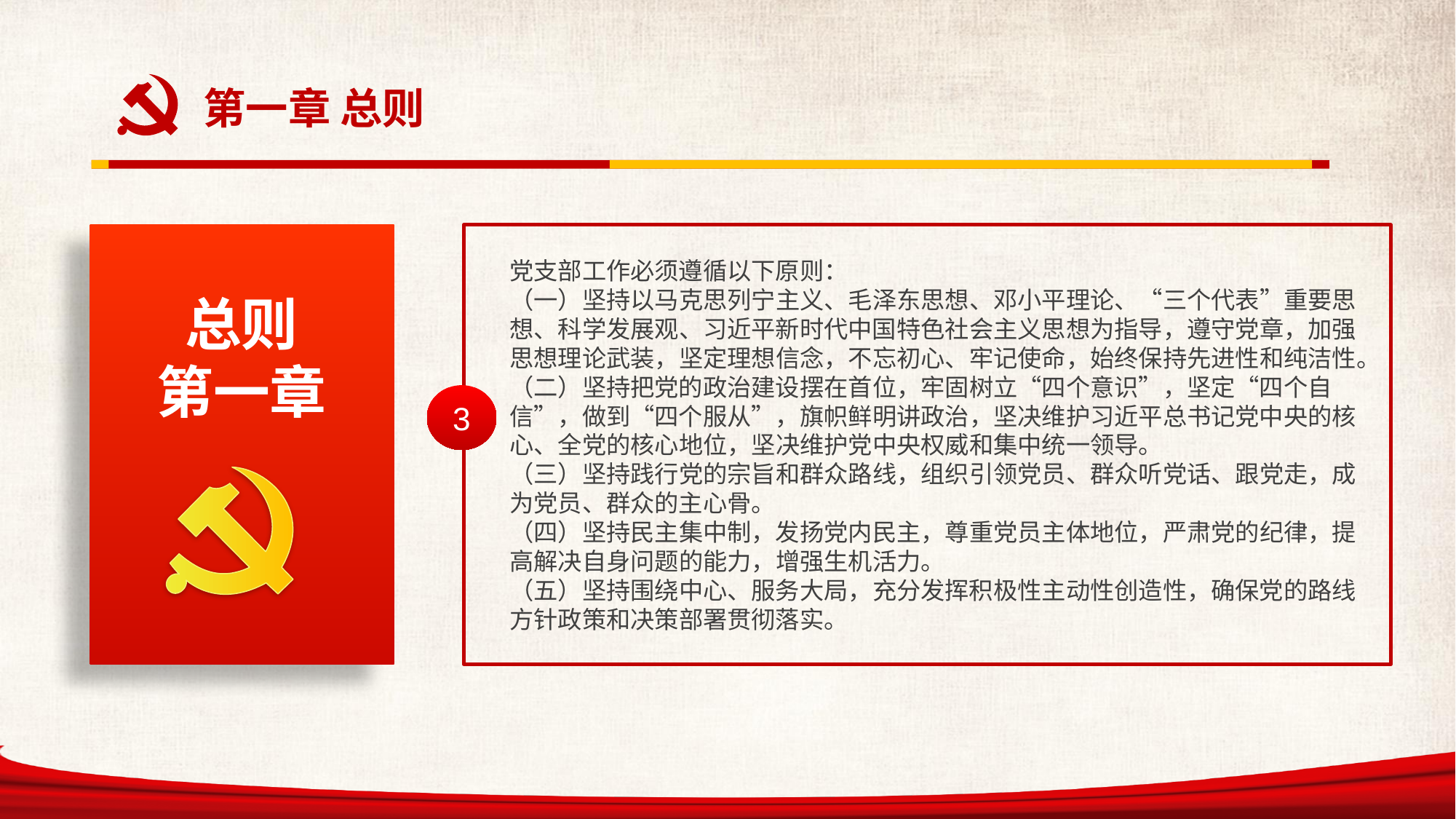

第一章 总则
党支部工作必须遵循以下原则：
（一）坚持以马克思列宁主义、毛泽东思想、邓小平理论、“三个代表”重要思想、科学发展观、习近平新时代中国特色社会主义思想为指导，遵守党章，加强思想理论武装，坚定理想信念，不忘初心、牢记使命，始终保持先进性和纯洁性。
（二）坚持把党的政治建设摆在首位，牢固树立“四个意识”，坚定“四个自信”，做到“四个服从”，旗帜鲜明讲政治，坚决维护习近平总书记党中央的核心、全党的核心地位，坚决维护党中央权威和集中统一领导。
（三）坚持践行党的宗旨和群众路线，组织引领党员、群众听党话、跟党走，成为党员、群众的主心骨。
（四）坚持民主集中制，发扬党内民主，尊重党员主体地位，严肃党的纪律，提高解决自身问题的能力，增强生机活力。
（五）坚持围绕中心、服务大局，充分发挥积极性主动性创造性，确保党的路线方针政策和决策部署贯彻落实。

总则
第一章

3